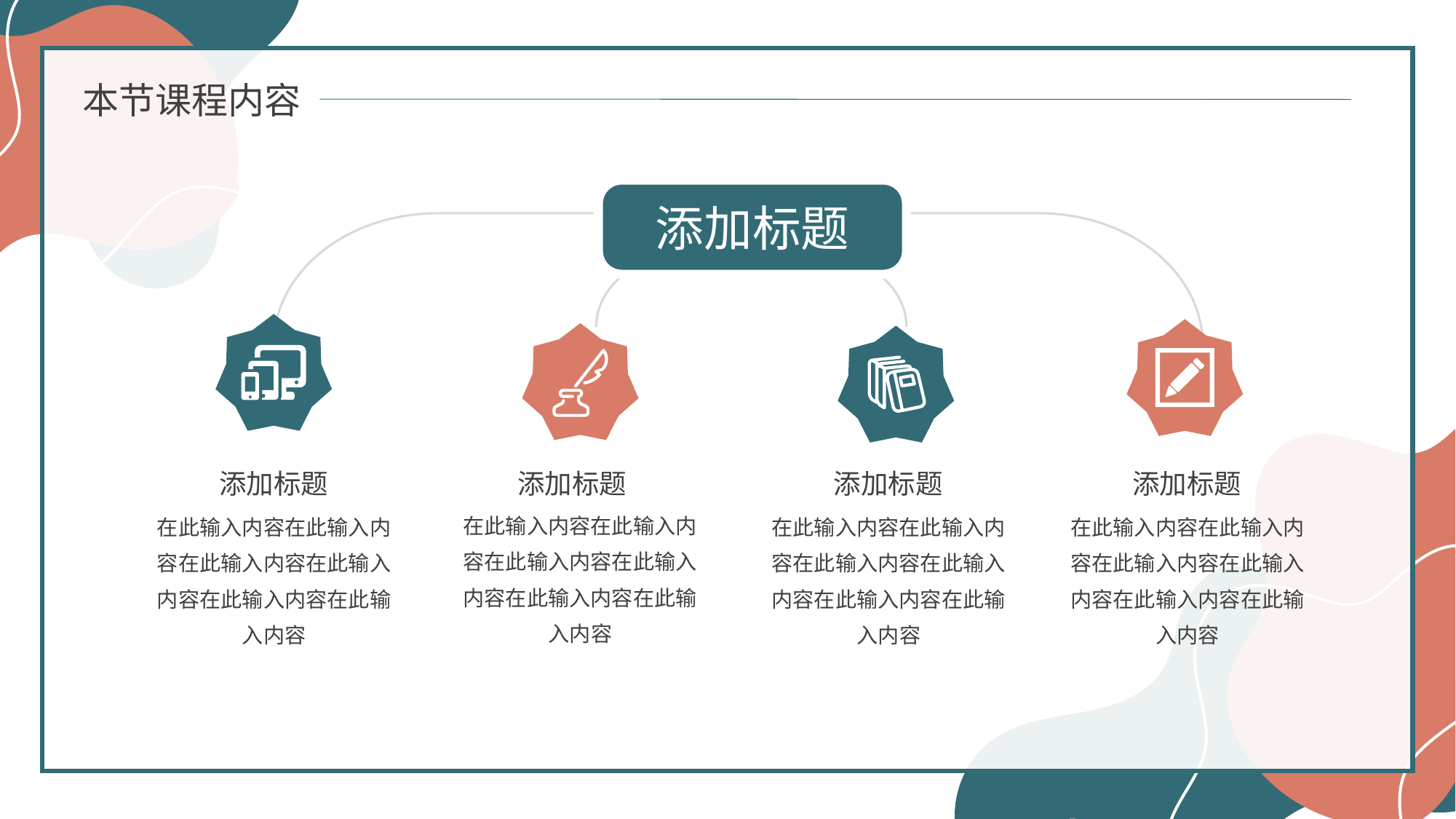

本节课程内容

添加标题

添加标题
添加标题
添加标题
添加标题
在此输入内容在此输入内容在此输入内容在此输入内容在此输入内容在此输入内容
在此输入内容在此输入内容在此输入内容在此输入内容在此输入内容在此输入内容
在此输入内容在此输入内容在此输入内容在此输入内容在此输入内容在此输入内容
在此输入内容在此输入内容在此输入内容在此输入内容在此输入内容在此输入内容